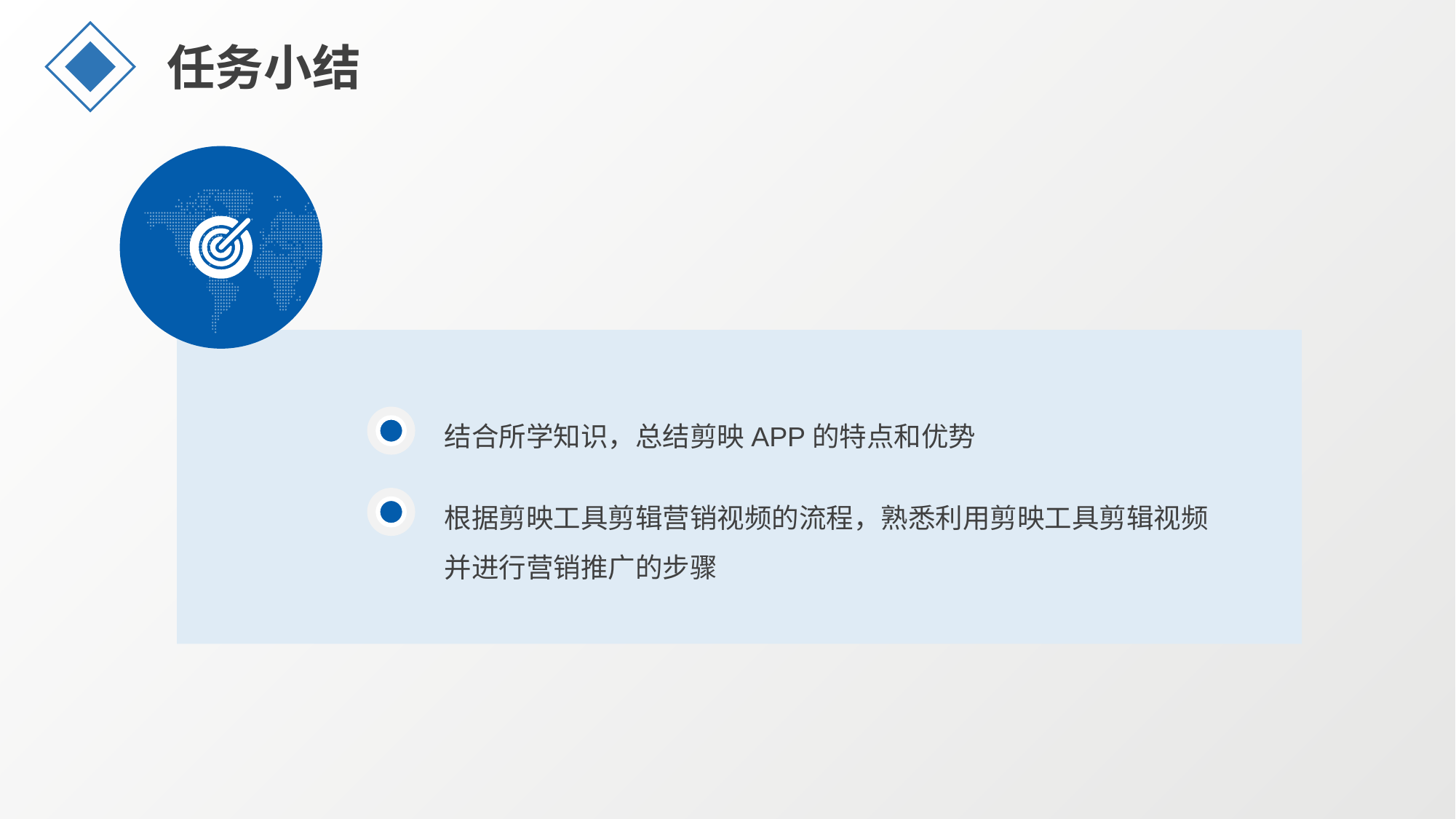

任务小结

结合所学知识，总结剪映APP的特点和优势

根据剪映工具剪辑营销视频的流程，熟悉利用剪映工具剪辑视频并进行营销推广的步骤